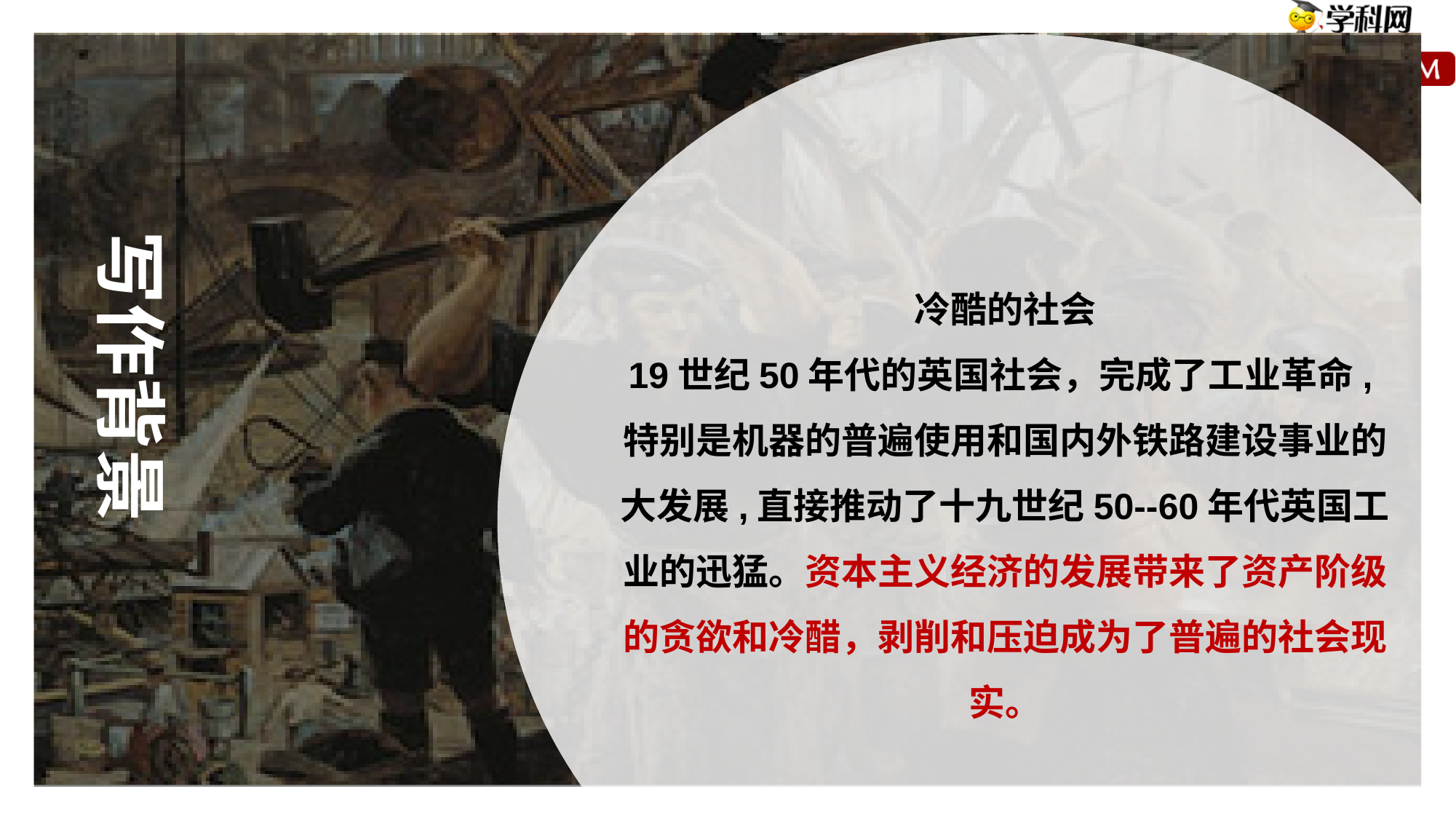

写作背景

冷酷的社会
19世纪50年代的英国社会，完成了工业革命,特别是机器的普遍使用和国内外铁路建设事业的大发展,直接推动了十九世纪50--60年代英国工业的迅猛。资本主义经济的发展带来了资产阶级的贪欲和冷醋，剥削和压迫成为了普遍的社会现实。